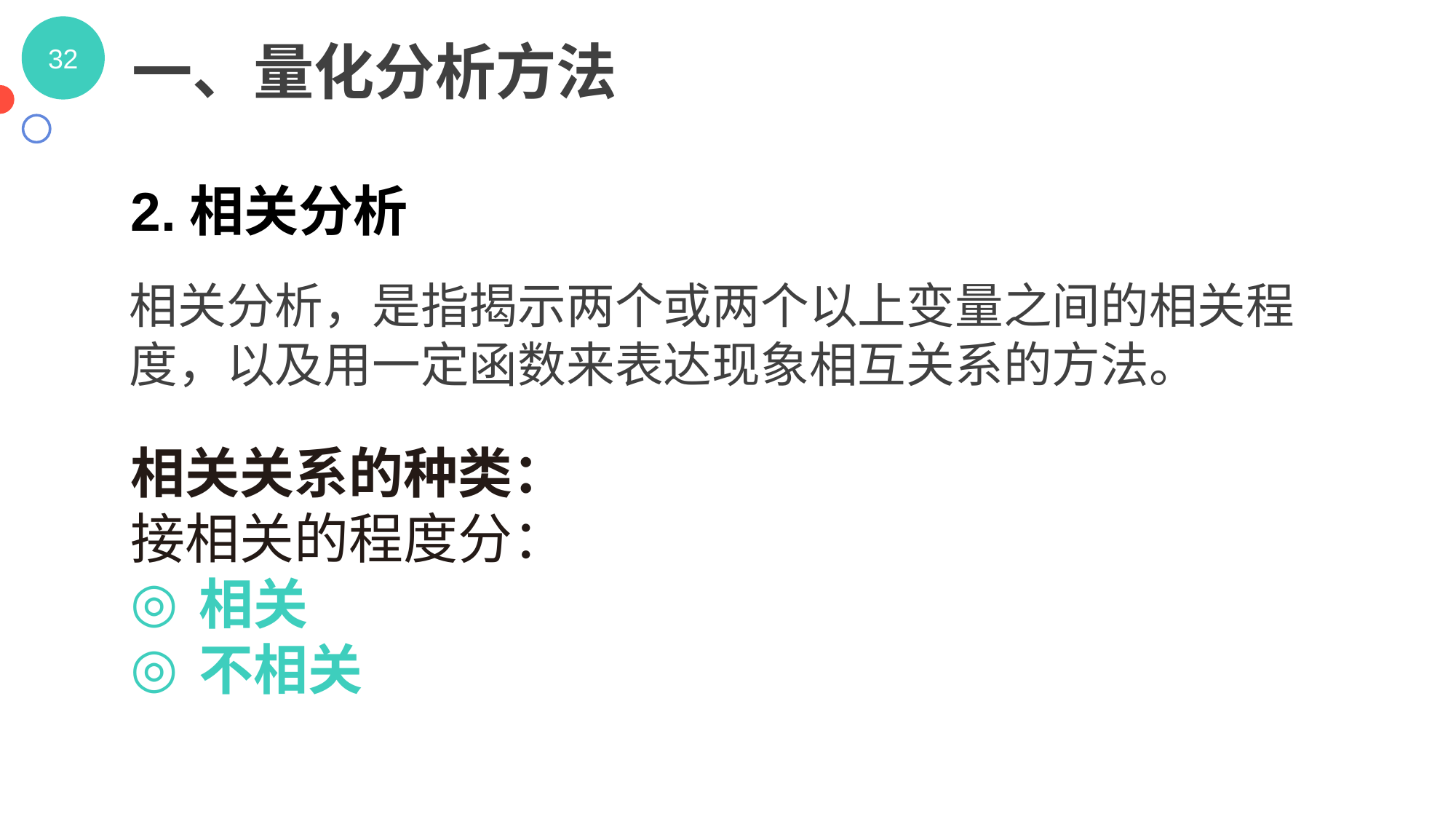

一、量化分析方法
2.相关分析
相关分析，是指揭示两个或两个以上变量之间的相关程度，以及用一定函数来表达现象相互关系的方法。
相关关系的种类：
接相关的程度分：
相关
不相关